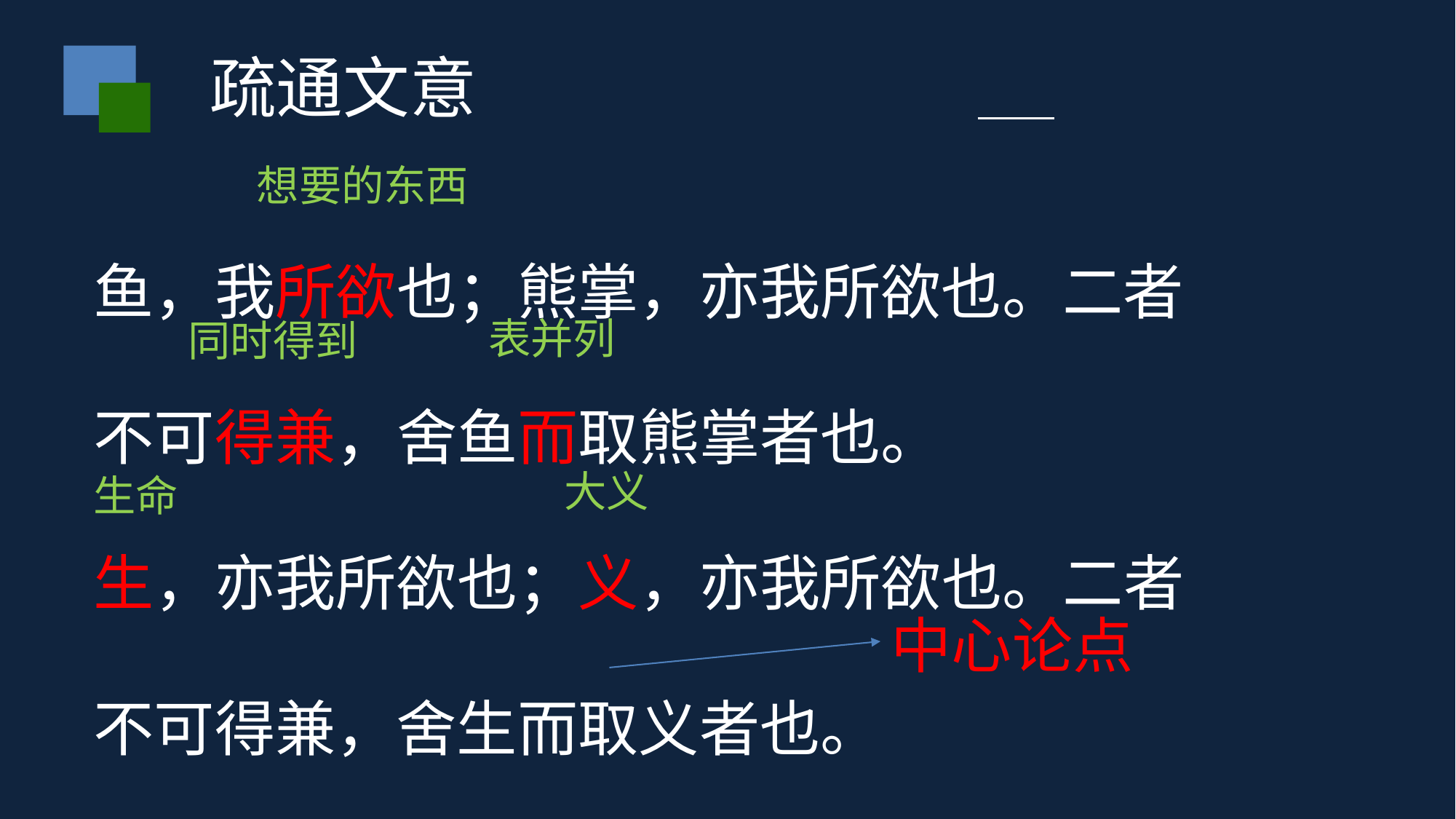

疏通文意

想要的东西
鱼，我所欲也；熊掌，亦我所欲也。二者不可得兼，舍鱼而取熊掌者也。
生，亦我所欲也；义，亦我所欲也。二者不可得兼，舍生而取义者也。
表并列
同时得到
大义
生命
中心论点